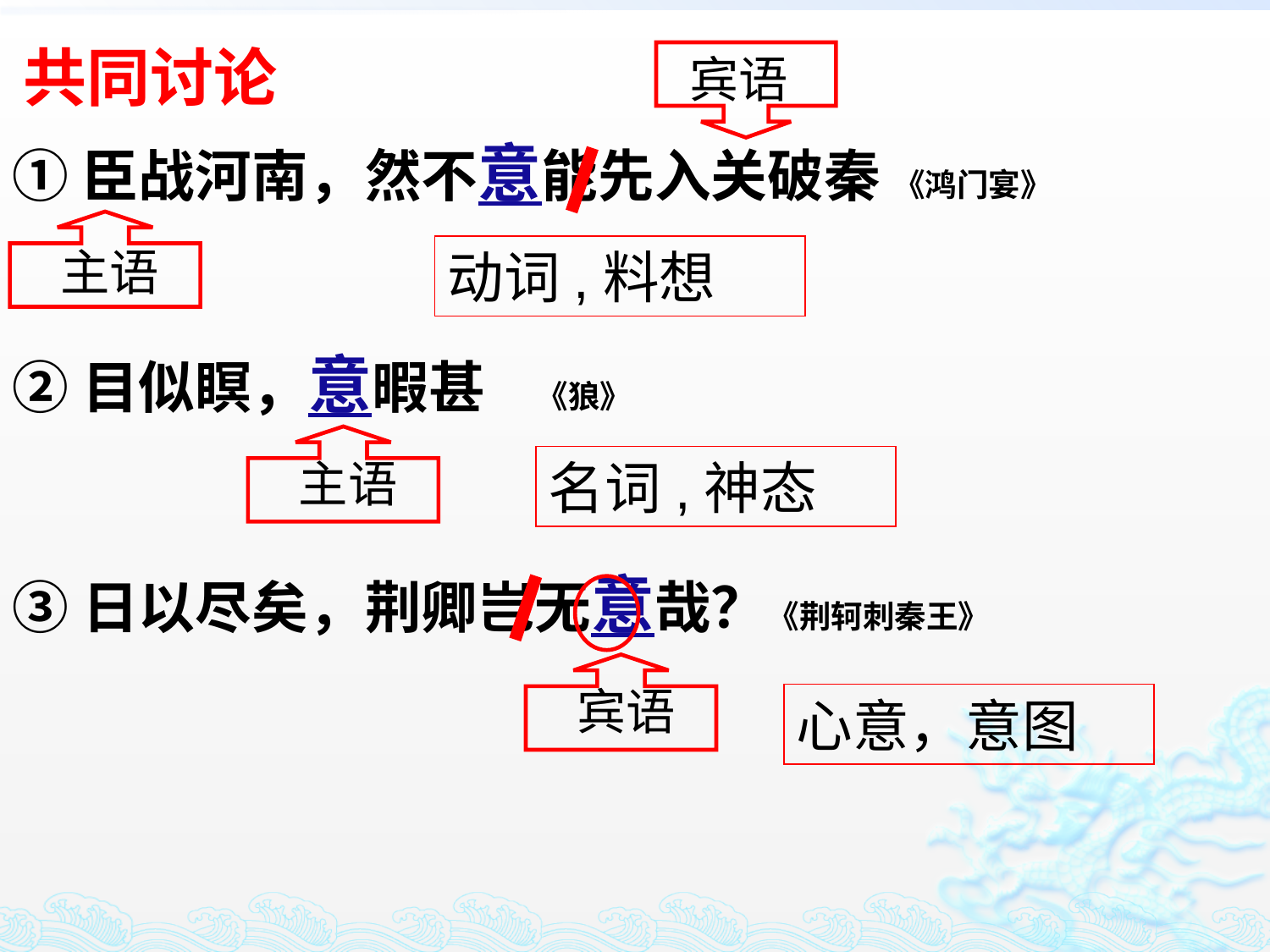

共同讨论

宾语
①臣战河南，然不意能先入关破秦 《鸿门宴》

②目似瞑，意暇甚    《狼》

③日以尽矣，荆卿岂无意哉？《荆轲刺秦王》

主语
动词,料想

主语
名词,神态

宾语
心意，意图